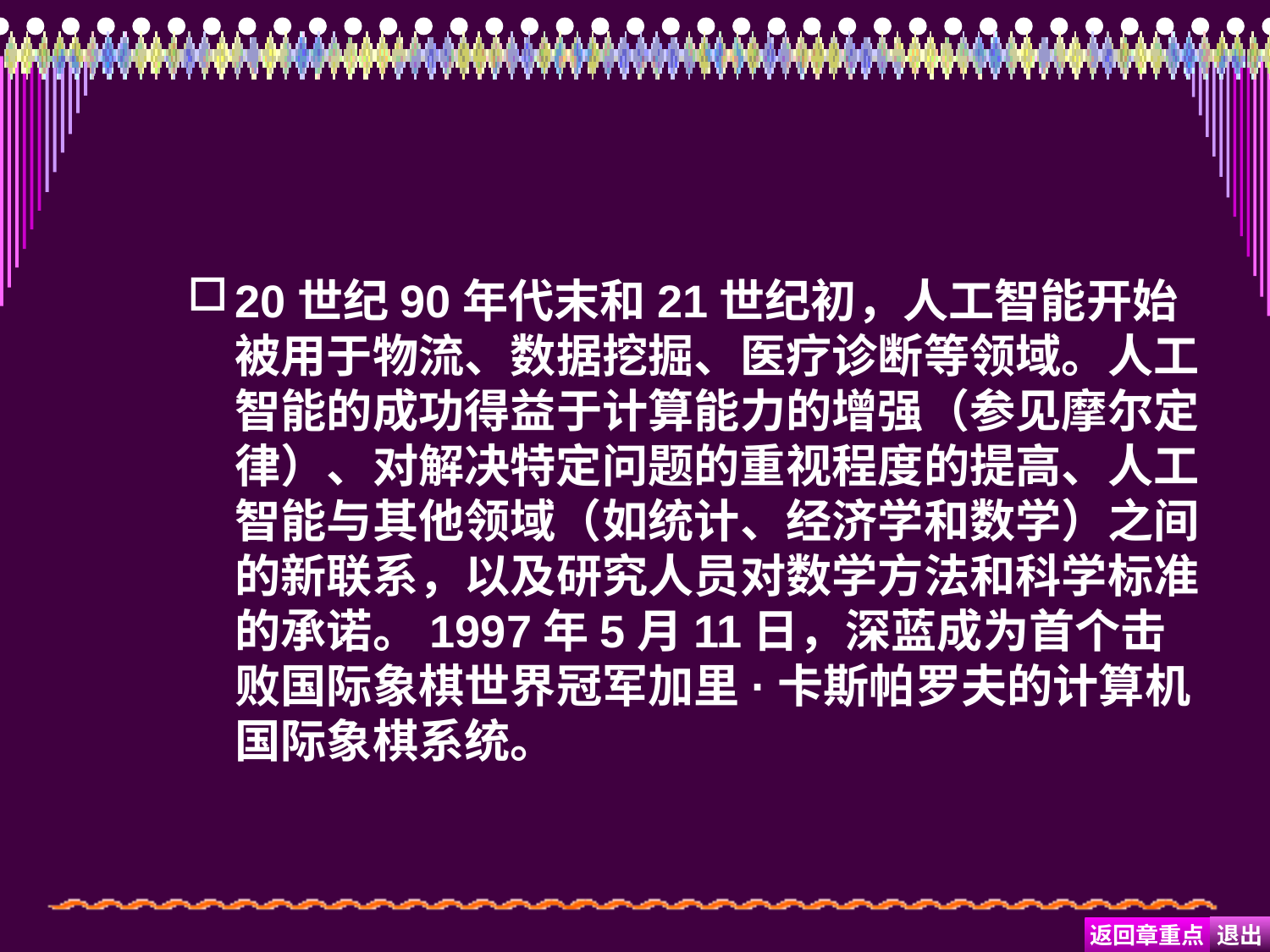

#
20世纪90年代末和21世纪初，人工智能开始被用于物流、数据挖掘、医疗诊断等领域。人工智能的成功得益于计算能力的增强（参见摩尔定律）、对解决特定问题的重视程度的提高、人工智能与其他领域（如统计、经济学和数学）之间的新联系，以及研究人员对数学方法和科学标准的承诺。1997年5月11日，深蓝成为首个击败国际象棋世界冠军加里·卡斯帕罗夫的计算机国际象棋系统。